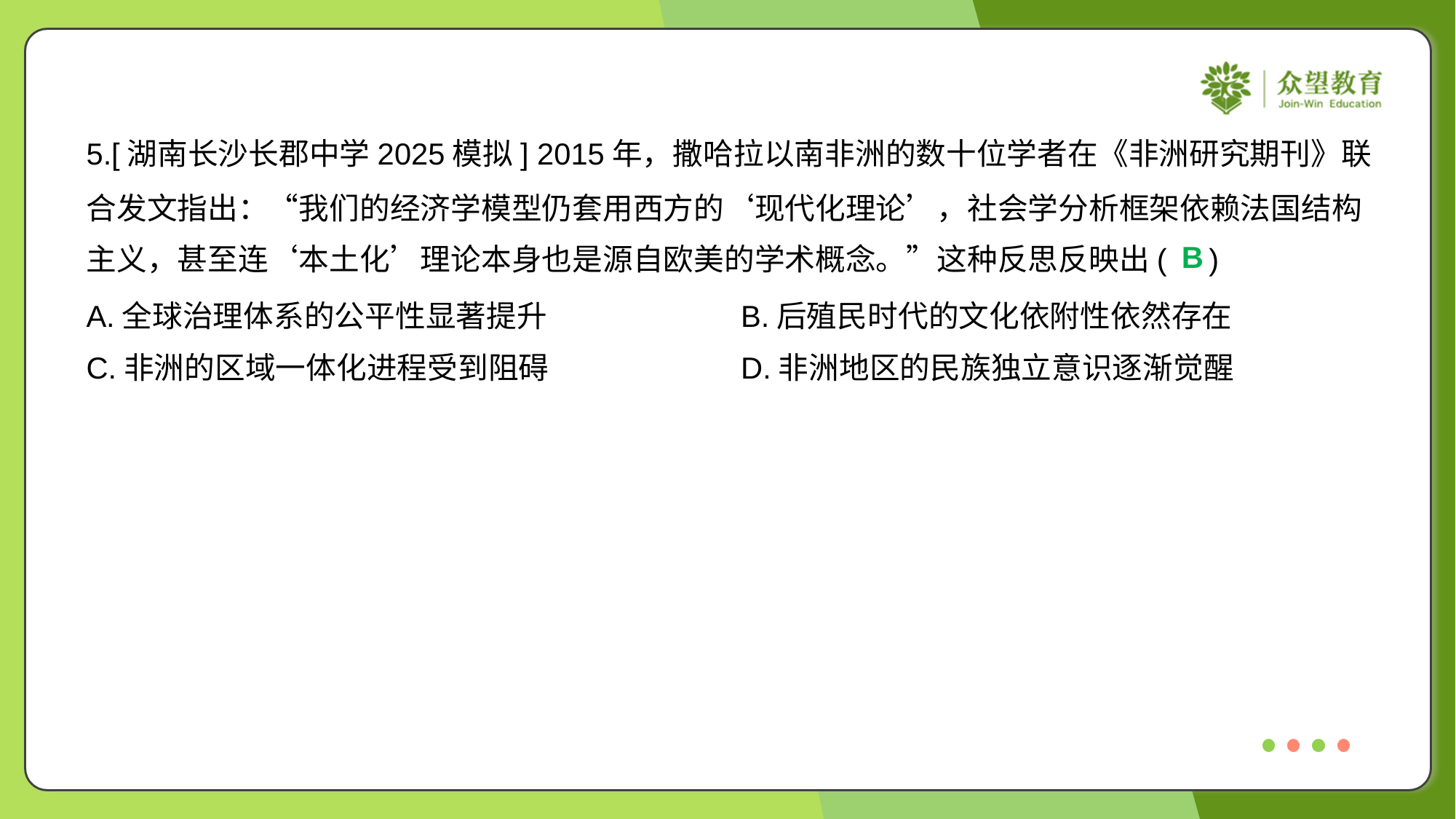

5.[湖南长沙长郡中学2025模拟] 2015年，撒哈拉以南非洲的数十位学者在《非洲研究期刊》联
合发文指出：“我们的经济学模型仍套用西方的‘现代化理论’，社会学分析框架依赖法国结构
主义，甚至连‘本土化’理论本身也是源自欧美的学术概念。”这种反思反映出(     )
B
A.全球治理体系的公平性显著提升	B.后殖民时代的文化依附性依然存在
C.非洲的区域一体化进程受到阻碍	D.非洲地区的民族独立意识逐渐觉醒